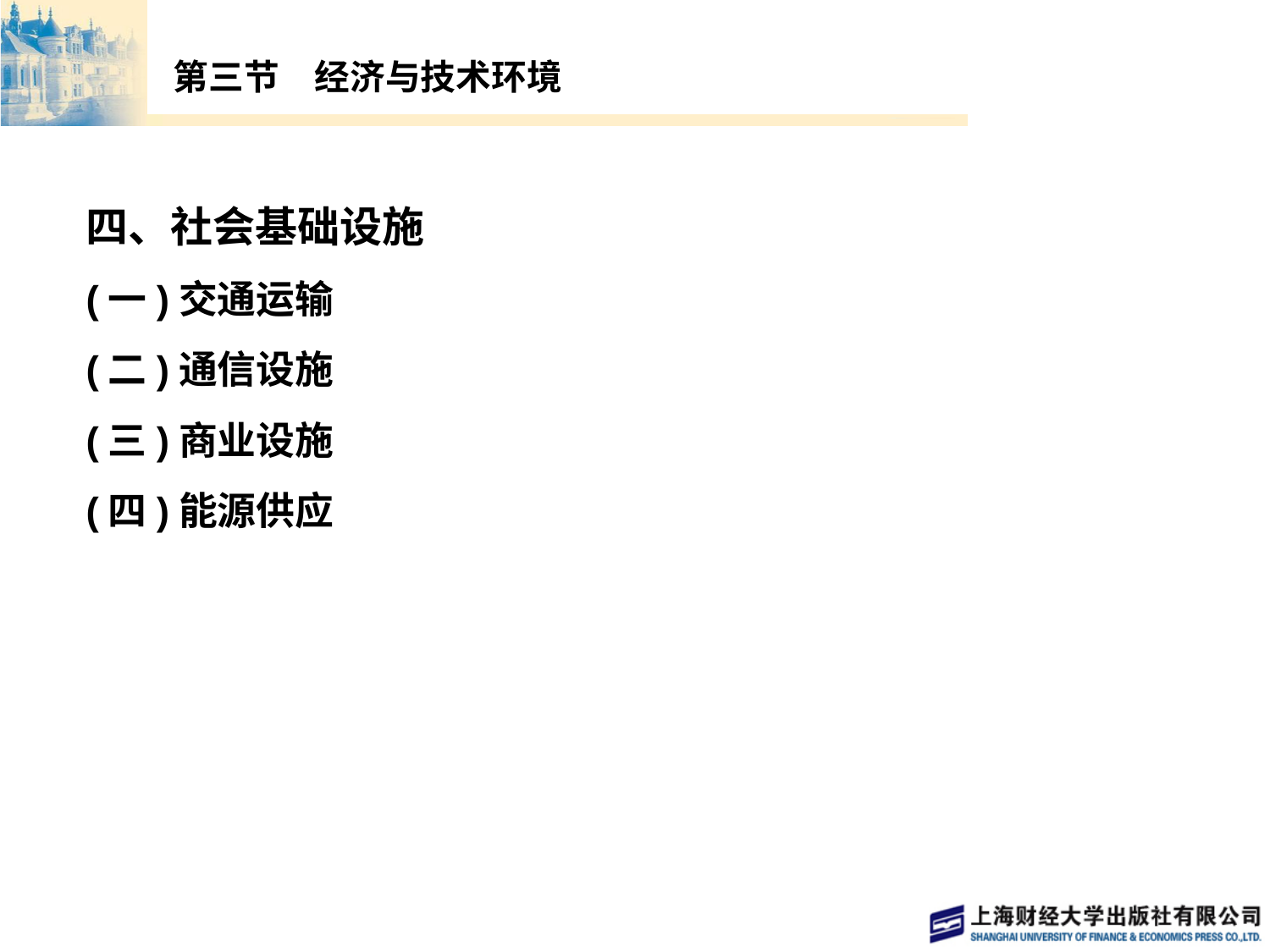

# 第三节　经济与技术环境
四、社会基础设施
(一)交通运输
(二)通信设施
(三)商业设施
(四)能源供应